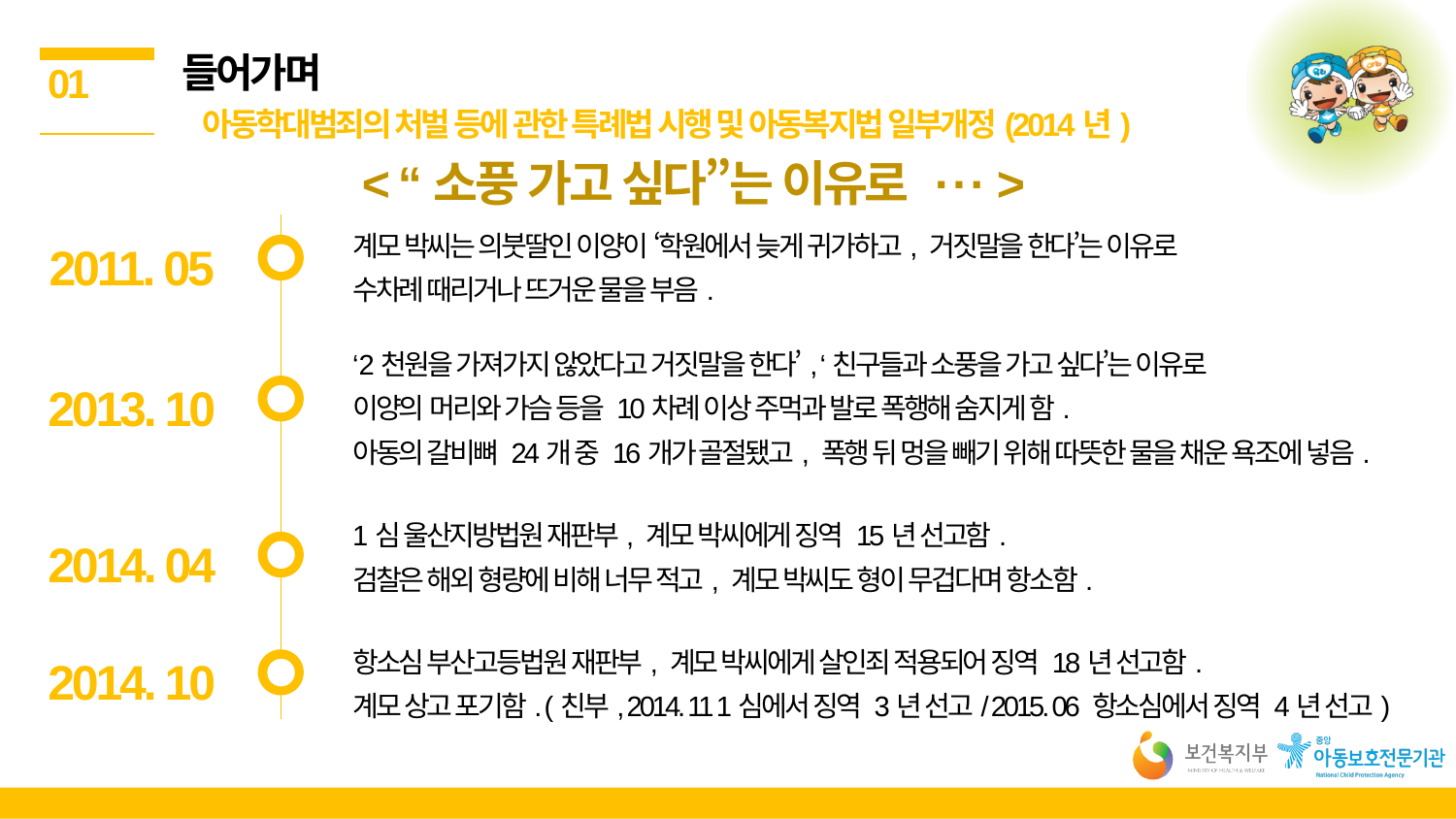

들어가며
 아동학대범죄의 처벌 등에 관한 특례법 시행 및 아동복지법 일부개정(2014년)
01
< “소풍 가고 싶다”는 이유로 · · · >
계모 박씨는 의붓딸인 이양이 ‘학원에서 늦게 귀가하고, 거짓말을 한다’는 이유로
수차례 때리거나 뜨거운 물을 부음.
2011. 05

‘2천원을 가져가지 않았다고 거짓말을 한다’, ‘친구들과 소풍을 가고 싶다’는 이유로
이양의 머리와 가슴 등을 10차례 이상 주먹과 발로 폭행해 숨지게 함.
아동의 갈비뼈 24개 중 16개가 골절됐고, 폭행 뒤 멍을 빼기 위해 따뜻한 물을 채운 욕조에 넣음.
2013. 10

1심 울산지방법원 재판부, 계모 박씨에게 징역 15년 선고함.
검찰은 해외 형량에 비해 너무 적고, 계모 박씨도 형이 무겁다며 항소함.
2014. 04

2014. 10
항소심 부산고등법원 재판부, 계모 박씨에게 살인죄 적용되어 징역 18년 선고함.
계모 상고 포기함. (친부, 2014. 11 1심에서 징역 3년 선고/ 2015. 06 항소심에서 징역 4년 선고)